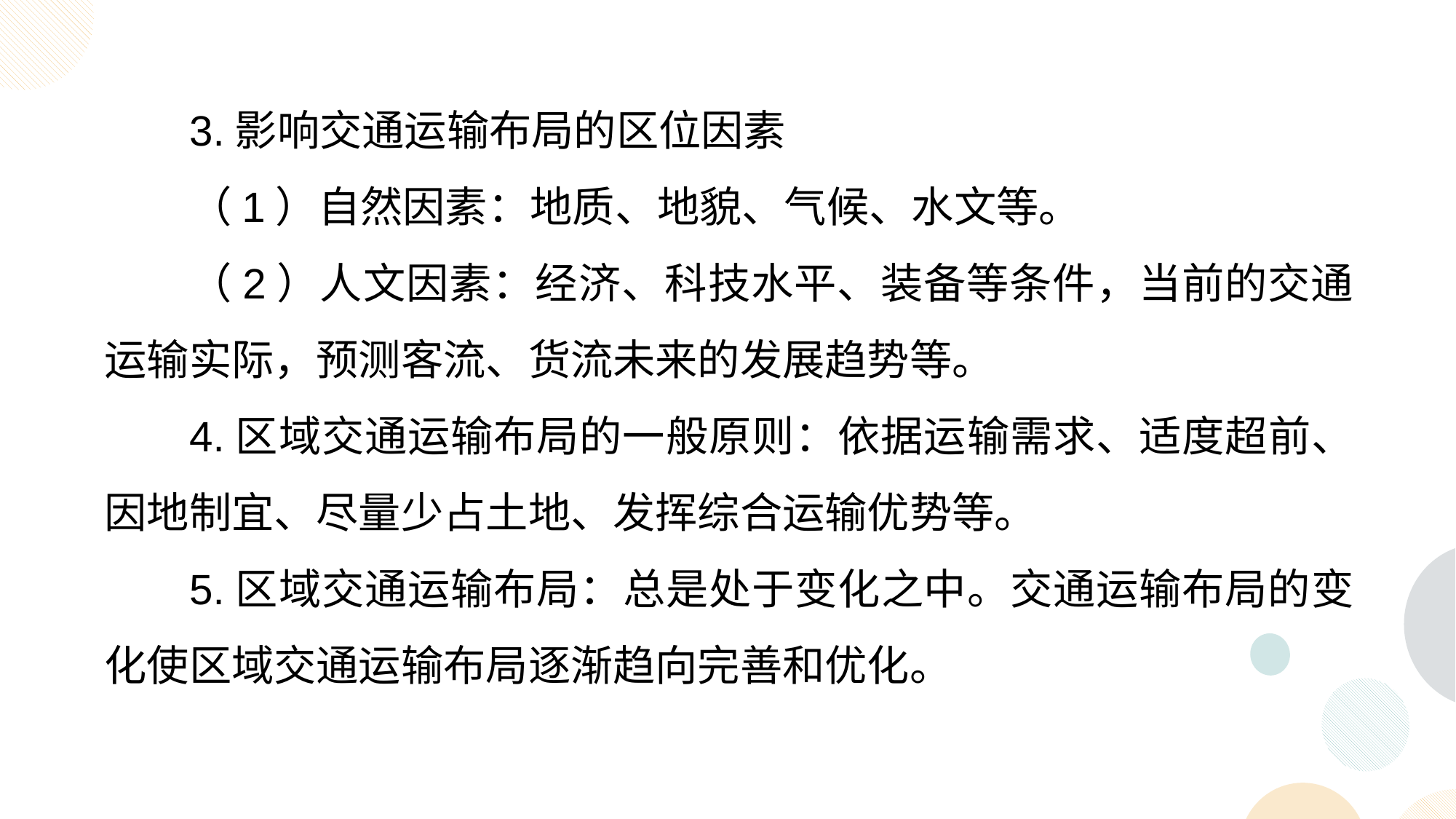

3.影响交通运输布局的区位因素
（1）自然因素：地质、地貌、气候、水文等。
（2）人文因素：经济、科技水平、装备等条件，当前的交通运输实际，预测客流、货流未来的发展趋势等。
4.区域交通运输布局的一般原则：依据运输需求、适度超前、因地制宜、尽量少占土地、发挥综合运输优势等。
5.区域交通运输布局：总是处于变化之中。交通运输布局的变化使区域交通运输布局逐渐趋向完善和优化。